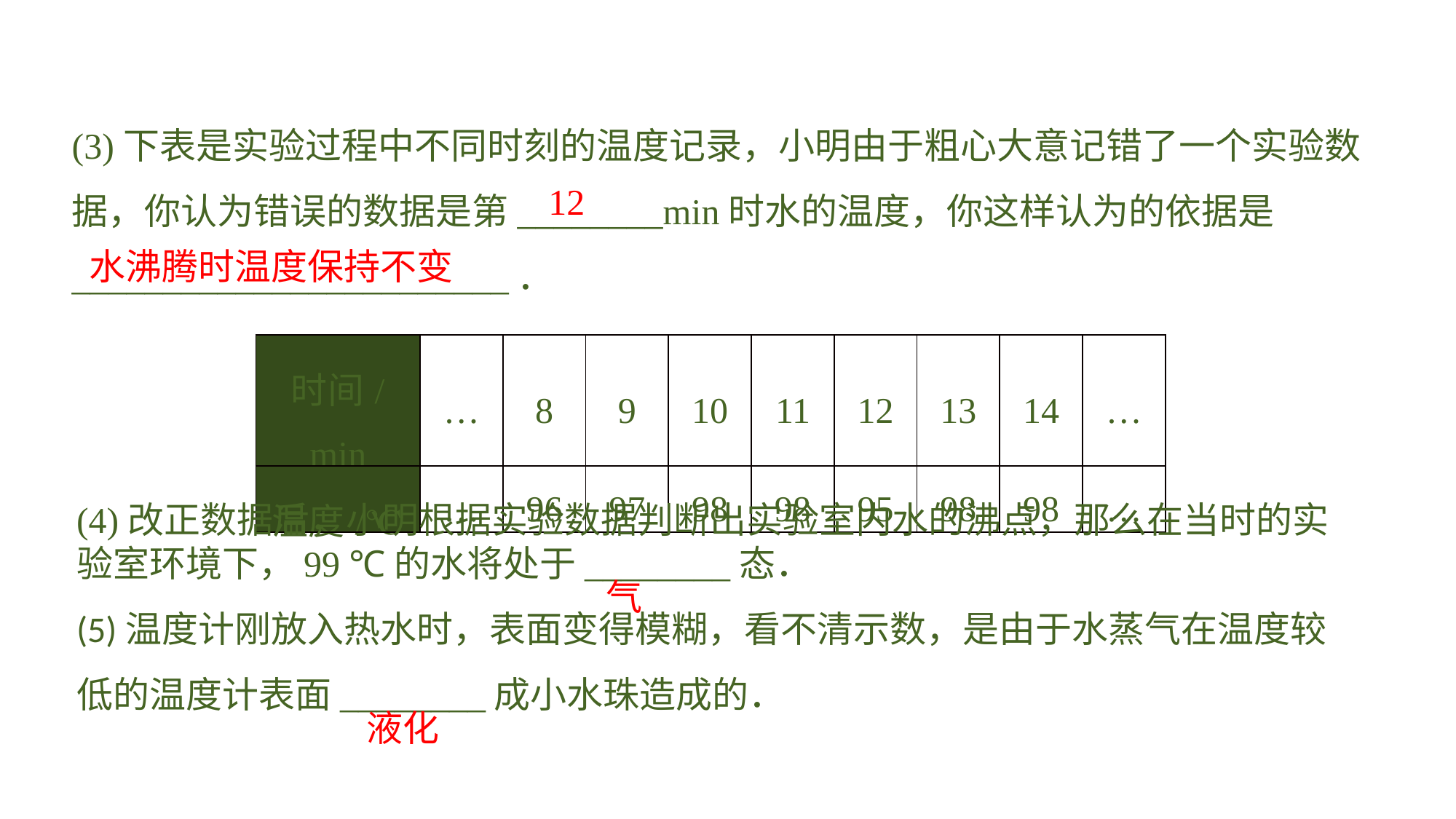

(3)下表是实验过程中不同时刻的温度记录，小明由于粗心大意记错了一个实验数据，你认为错误的数据是第________min时水的温度，你这样认为的依据是________________________．
12
水沸腾时温度保持不变
| 时间/min | … | 8 | 9 | 10 | 11 | 12 | 13 | 14 | … |
| --- | --- | --- | --- | --- | --- | --- | --- | --- | --- |
| 温度/℃ | … | 96 | 97 | 98 | 98 | 95 | 98 | 98 | … |
(4)改正数据后，小明根据实验数据判断出实验室内水的沸点，那么在当时的实验室环境下，99 ℃的水将处于________态．(5)温度计刚放入热水时，表面变得模糊，看不清示数，是由于水蒸气在温度较低的温度计表面________成小水珠造成的．
气
液化